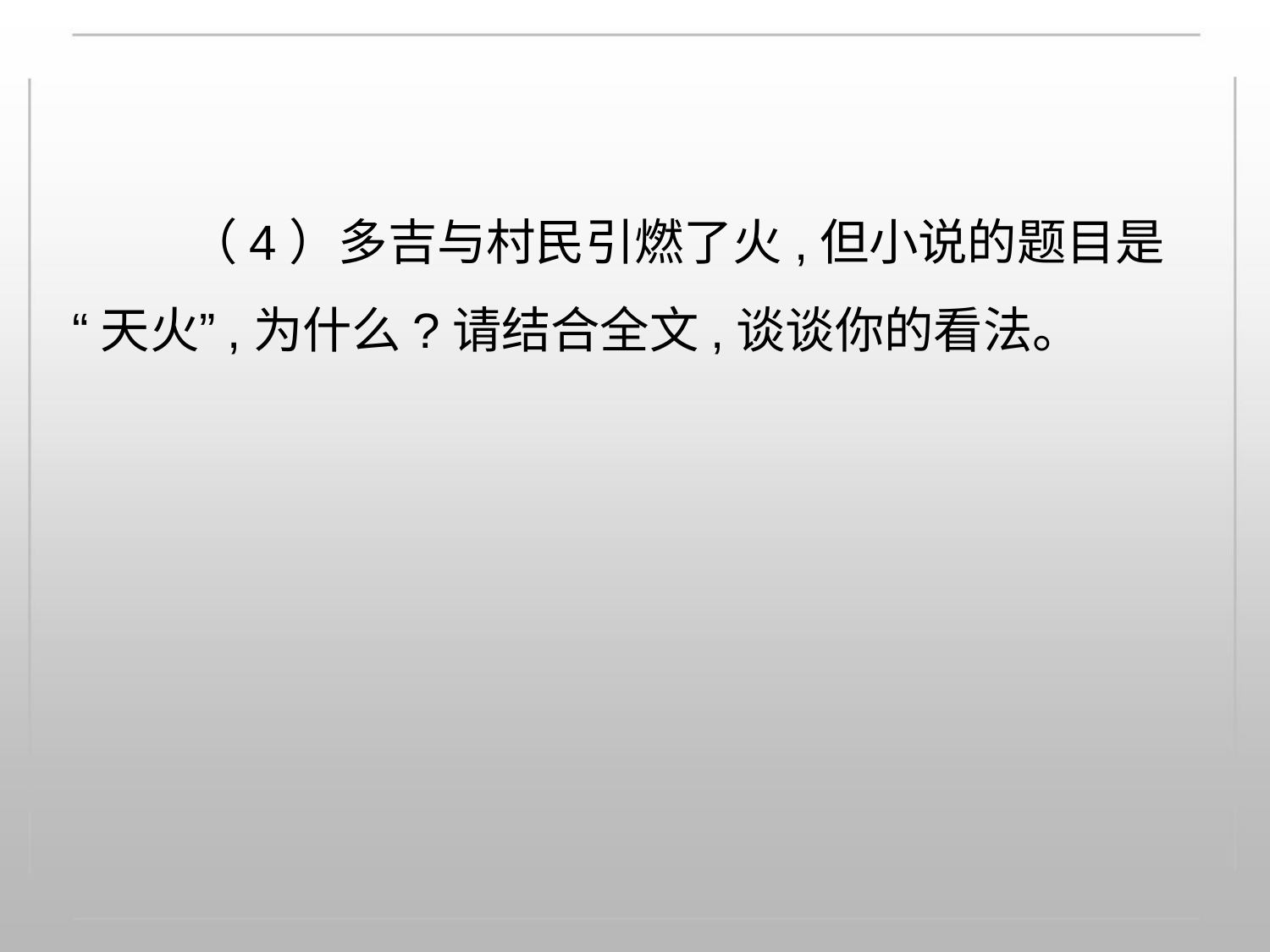

（4）多吉与村民引燃了火,但小说的题目是
“天火”,为什么?请结合全文,谈谈你的看法。